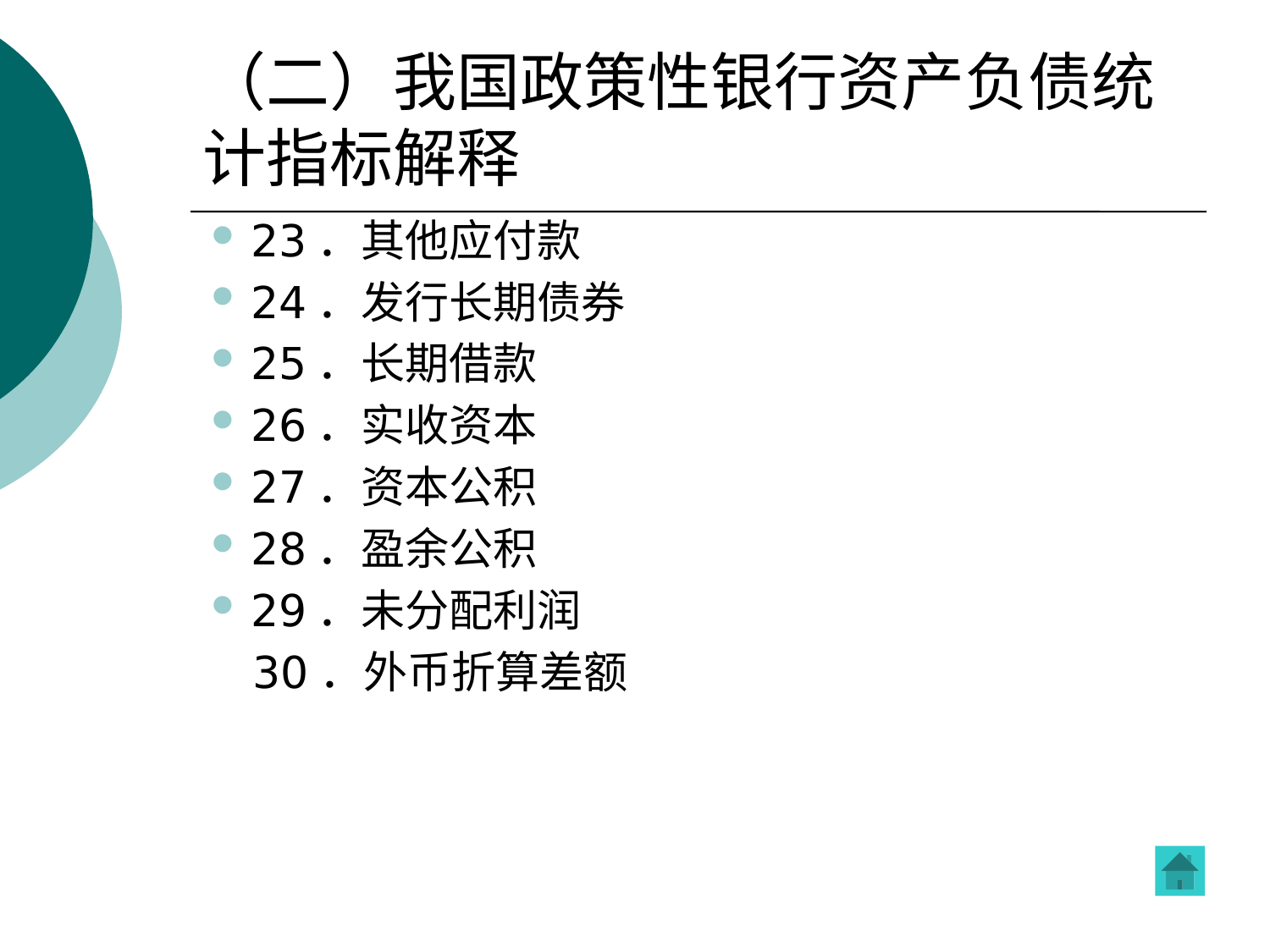

# （二）我国政策性银行资产负债统计指标解释
23．其他应付款
24．发行长期债券
25．长期借款
26．实收资本
27．资本公积
28．盈余公积
29．未分配利润
   30．外币折算差额